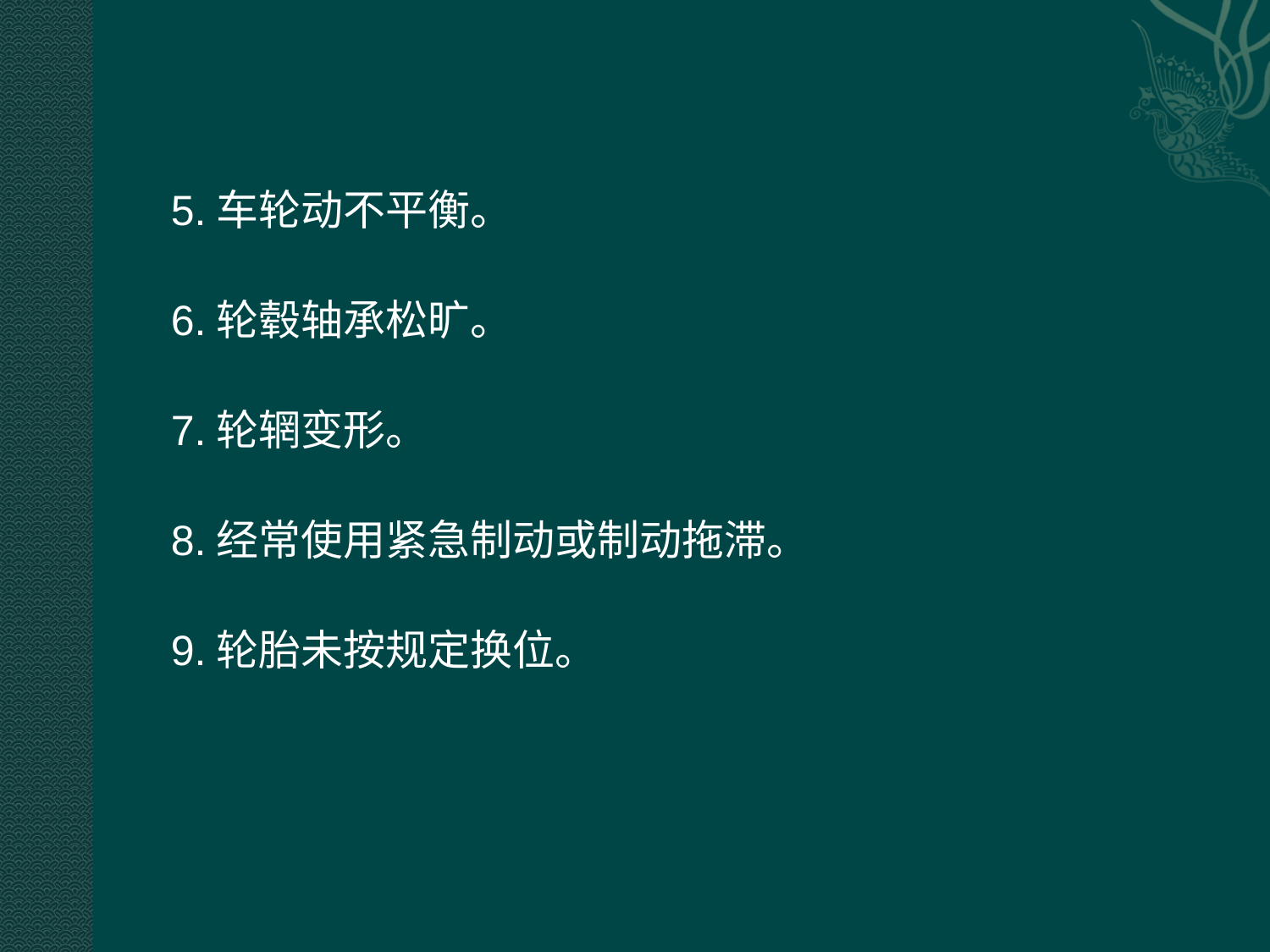

5.车轮动不平衡。
6.轮毂轴承松旷。
7.轮辋变形。
8.经常使用紧急制动或制动拖滞。
9.轮胎未按规定换位。